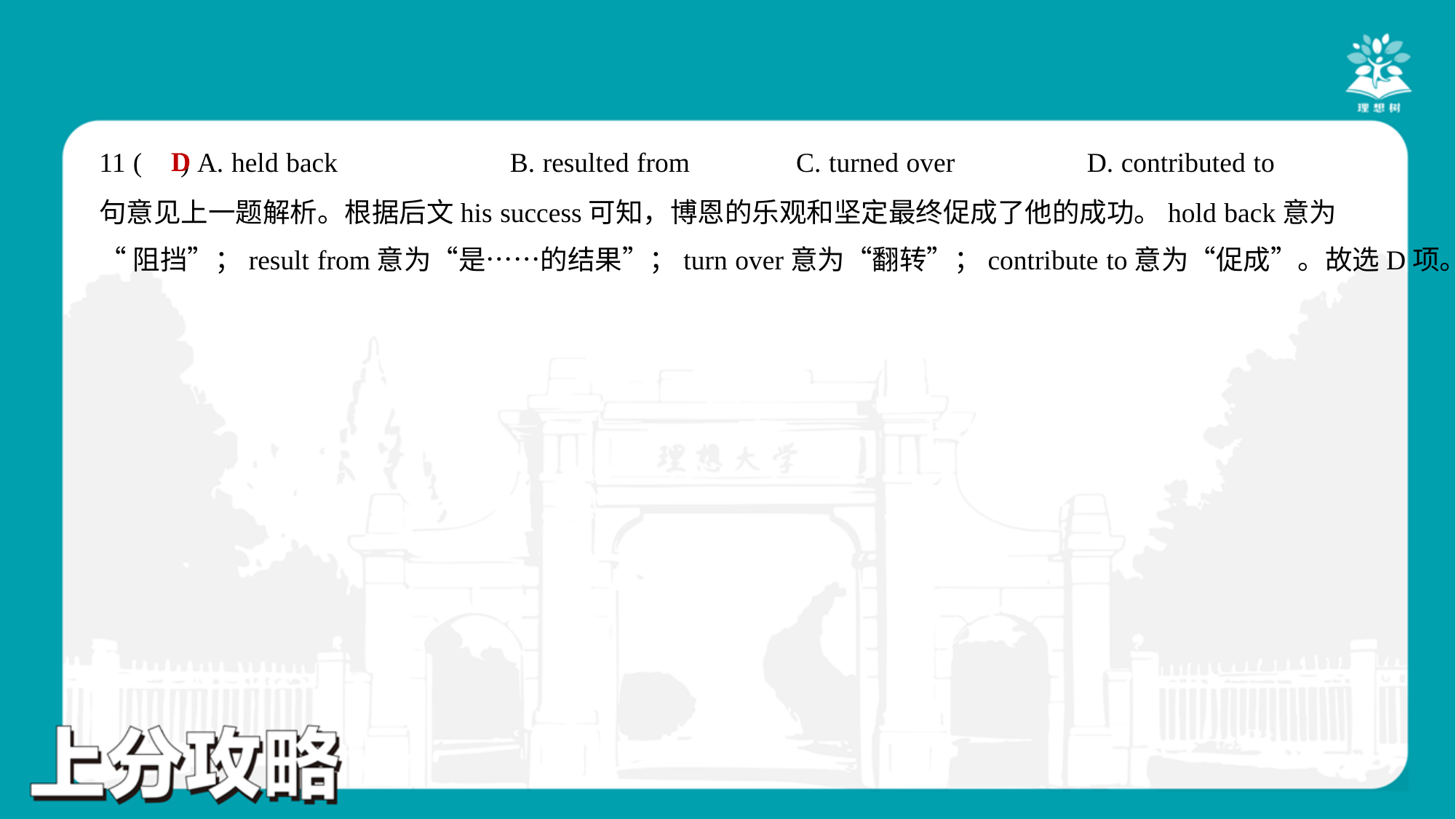

D
11 (     ) A. held back	B. resulted from	C. turned over	D. contributed to
句意见上一题解析。根据后文his success可知，博恩的乐观和坚定最终促成了他的成功。hold back意为
“阻挡”；result from意为“是……的结果”；turn over意为“翻转”；contribute to意为“促成”。故选D项。